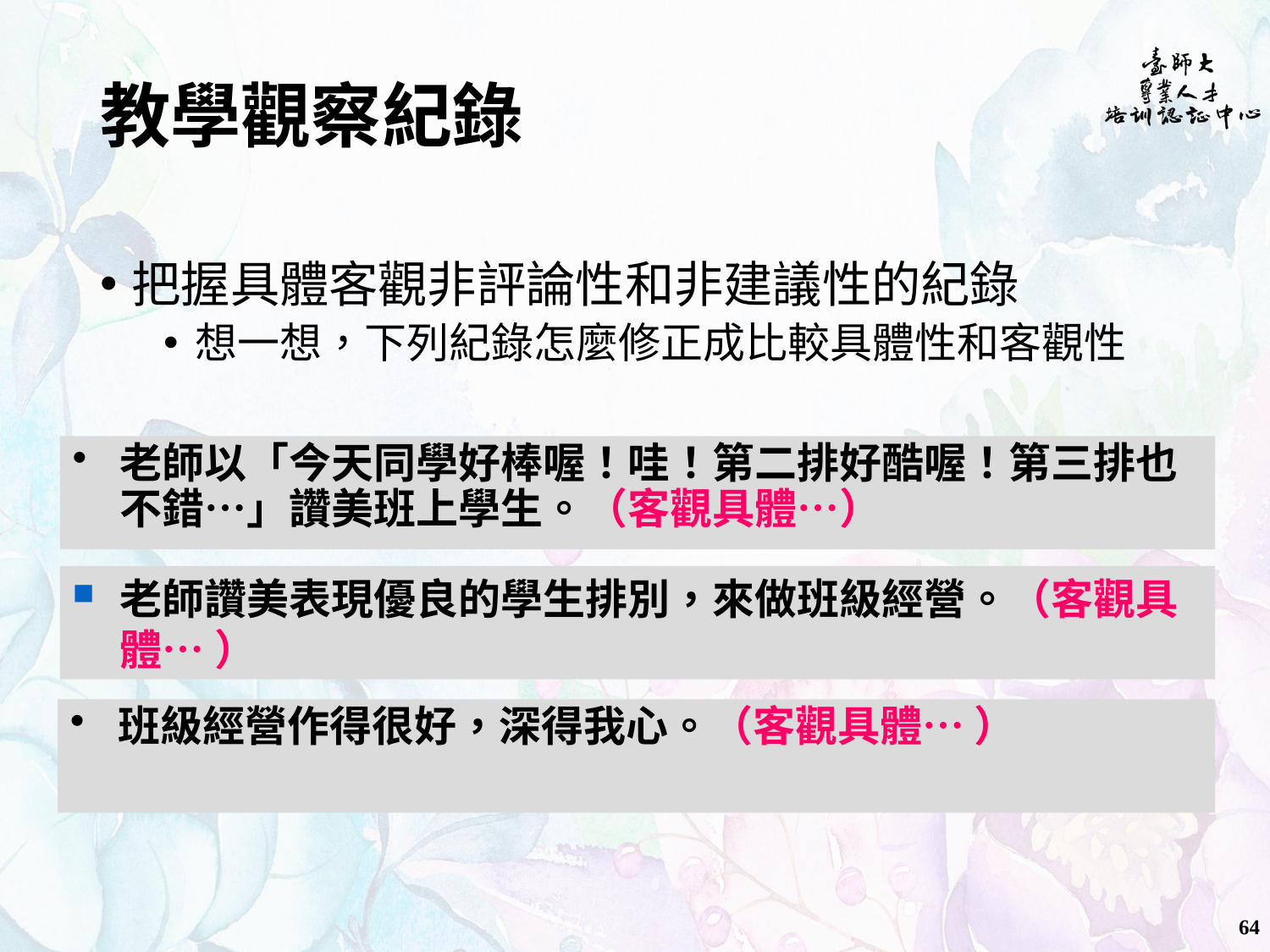

# 教學觀察紀錄
把握具體客觀非評論性和非建議性的紀錄
想一想，下列紀錄怎麼修正成比較具體性和客觀性
老師以「今天同學好棒喔！哇！第二排好酷喔！第三排也不錯…」讚美班上學生。（客觀具體…）
老師讚美表現優良的學生排別，來做班級經營。（客觀具體… ）
班級經營作得很好，深得我心。（客觀具體… ）
64